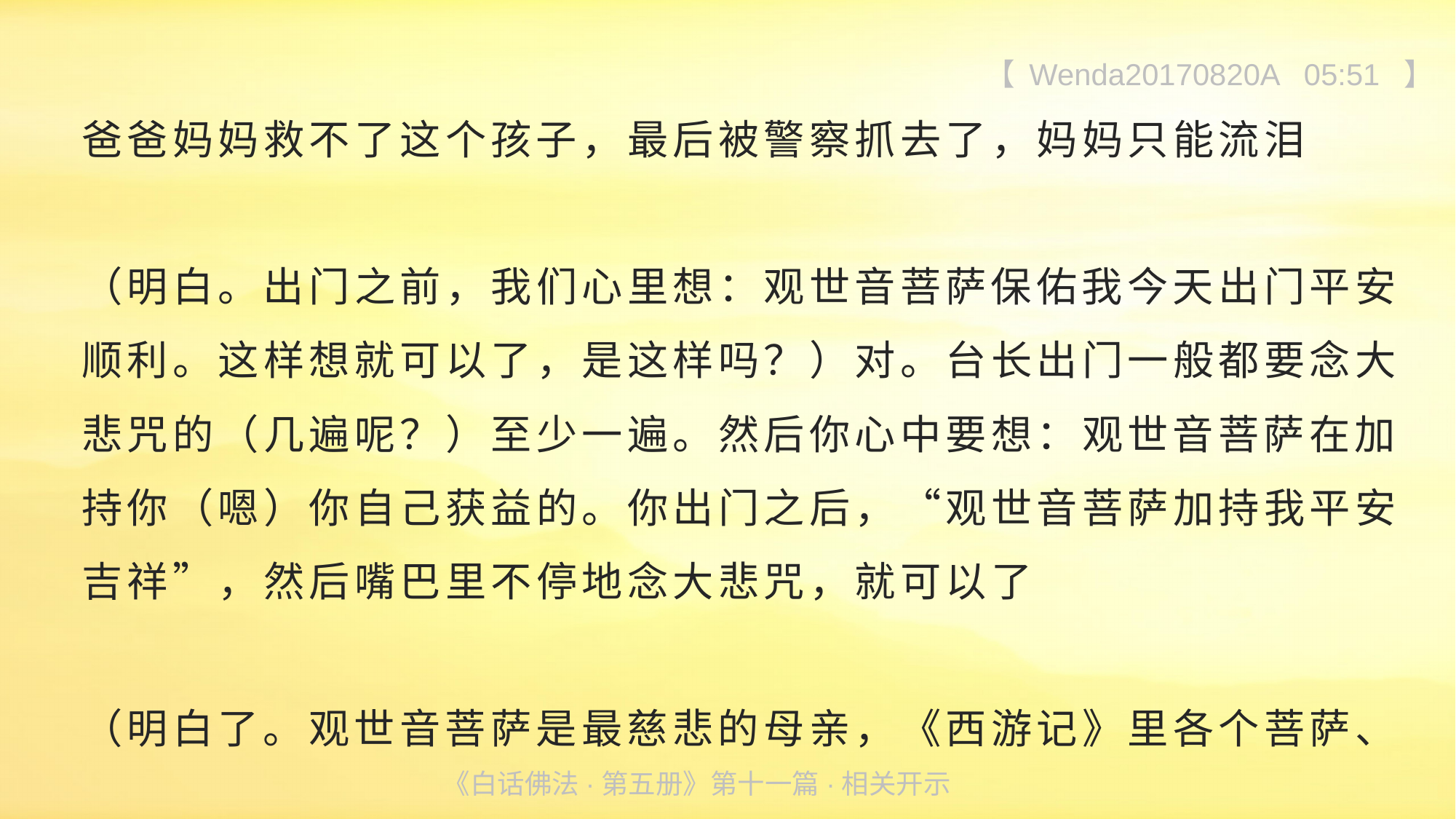

【 Wenda20170820A   05:51  】
爸爸妈妈救不了这个孩子，最后被警察抓去了，妈妈只能流泪

（明白。出门之前，我们心里想：观世音菩萨保佑我今天出门平安顺利。这样想就可以了，是这样吗？）对。台长出门一般都要念大悲咒的（几遍呢？）至少一遍。然后你心中要想：观世音菩萨在加持你（嗯）你自己获益的。你出门之后，“观世音菩萨加持我平安
吉祥”，然后嘴巴里不停地念大悲咒，就可以了

（明白了。观世音菩萨是最慈悲的母亲，《西游记》里各个菩萨、
《白话佛法·第五册》第十一篇·相关开示